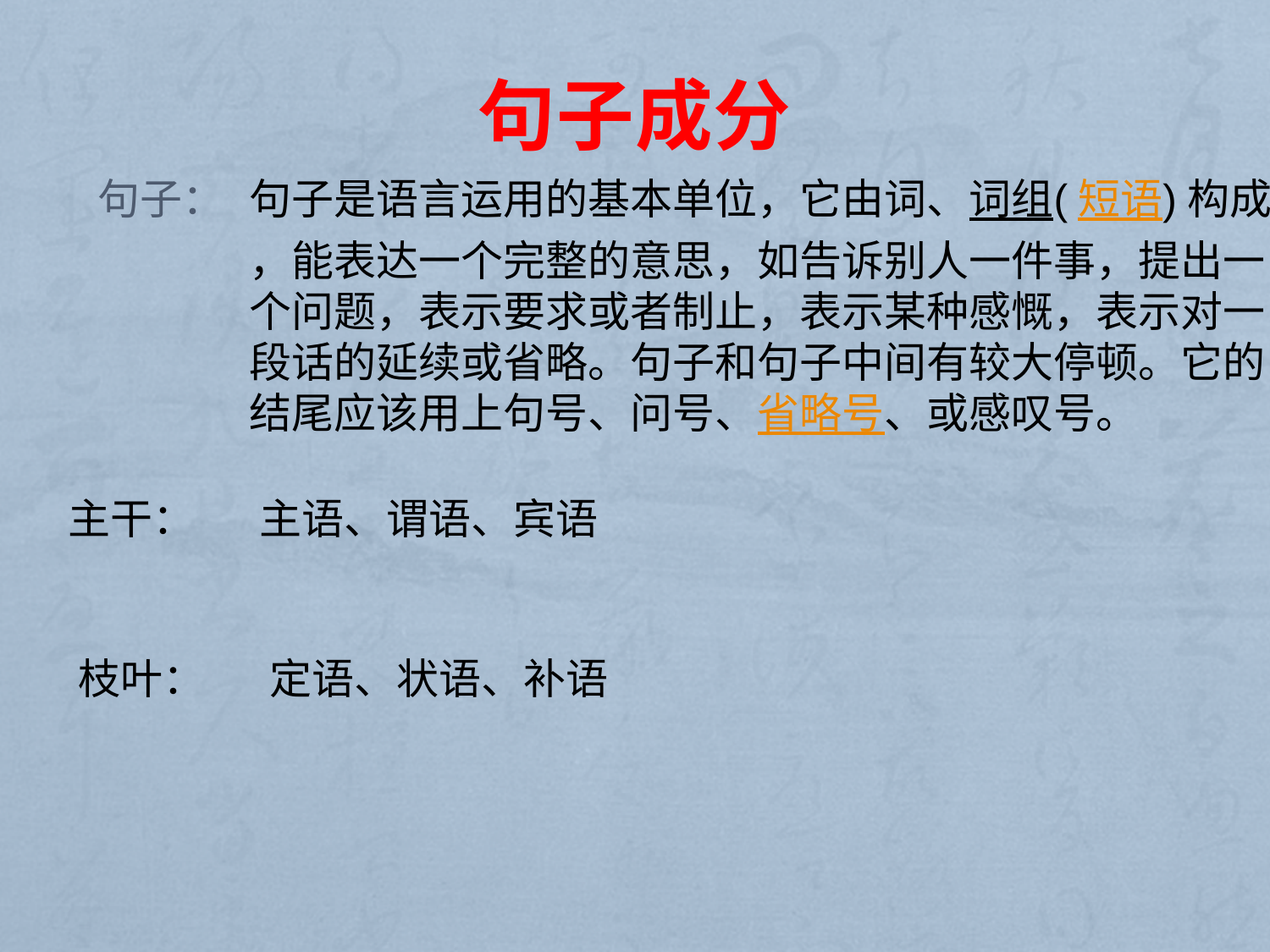

# 句子成分
句子：
句子是语言运用的基本单位，它由词、词组(短语)构成
，能表达一个完整的意思，如告诉别人一件事，提出一
个问题，表示要求或者制止，表示某种感慨，表示对一
段话的延续或省略。句子和句子中间有较大停顿。它的
结尾应该用上句号、问号、省略号、或感叹号。
主干：
主语、谓语、宾语
枝叶：
定语、状语、补语